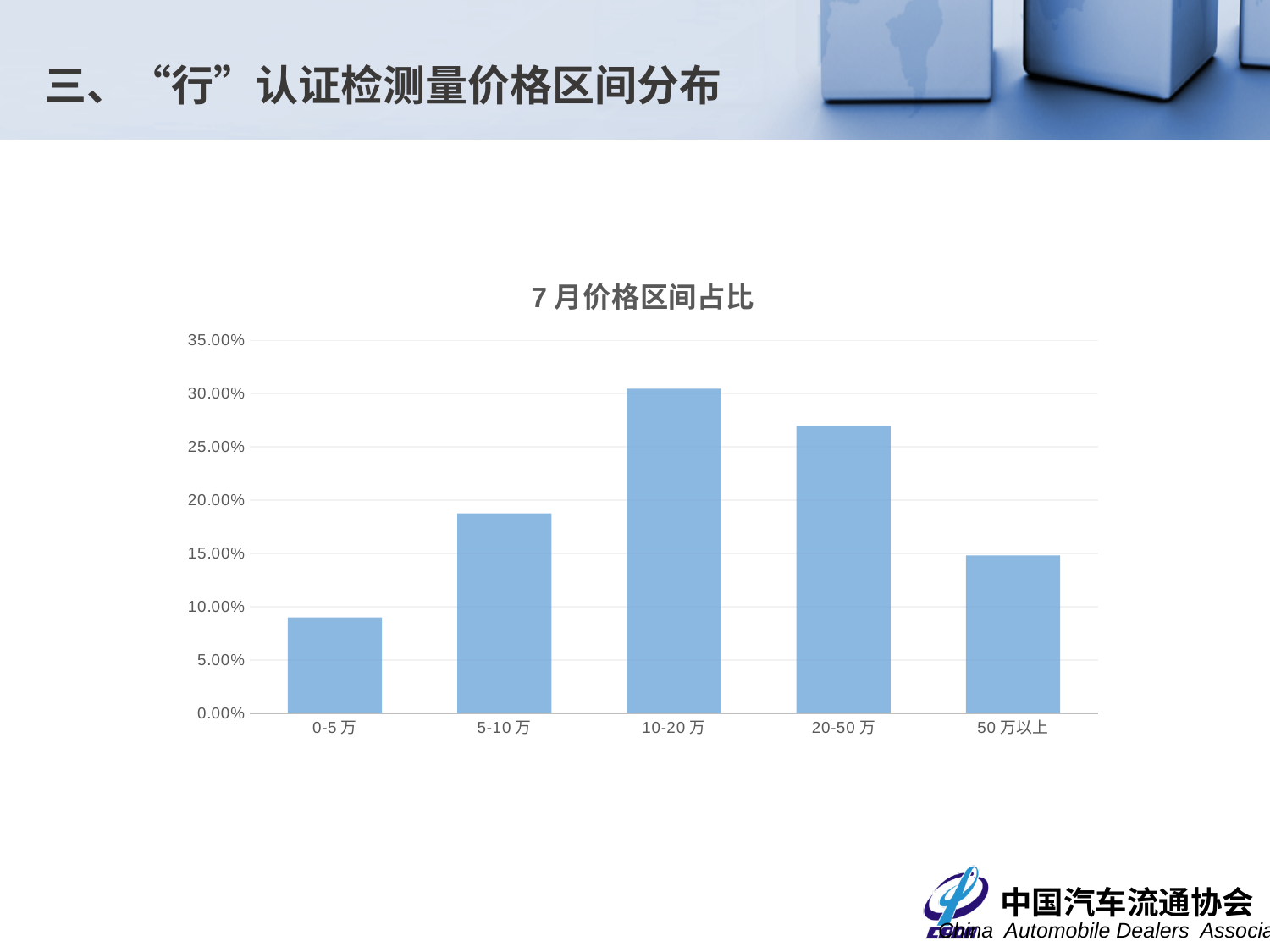

三、“行”认证检测量价格区间分布

### Chart: 7月价格区间占比

| Category | 占比 |
|---|---|
| 0-5万 | 0.0901 |
| 5-10万 | 0.1877 |
| 10-20万 | 0.3046 |
| 20-50万 | 0.2695 |
| 50万以上 | 0.1481 |